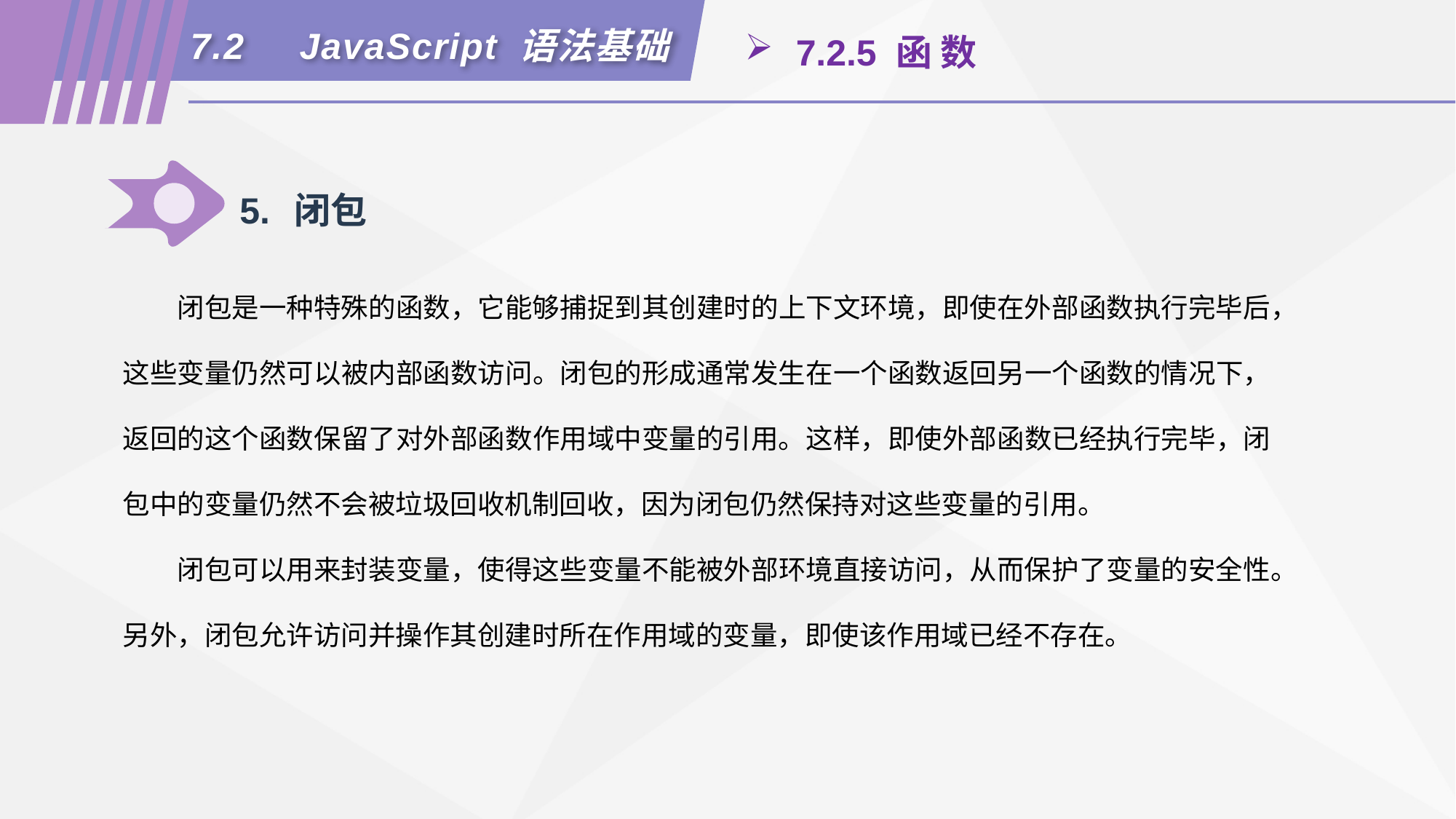

7.2	JavaScript 语法基础
 7.2.5 函 数

5.	闭包
闭包是一种特殊的函数，它能够捕捉到其创建时的上下文环境，即使在外部函数执行完毕后，这些变量仍然可以被内部函数访问。闭包的形成通常发生在一个函数返回另一个函数的情况下，返回的这个函数保留了对外部函数作用域中变量的引用。这样，即使外部函数已经执行完毕，闭包中的变量仍然不会被垃圾回收机制回收，因为闭包仍然保持对这些变量的引用。
闭包可以用来封装变量，使得这些变量不能被外部环境直接访问，从而保护了变量的安全性。另外，闭包允许访问并操作其创建时所在作用域的变量，即使该作用域已经不存在。